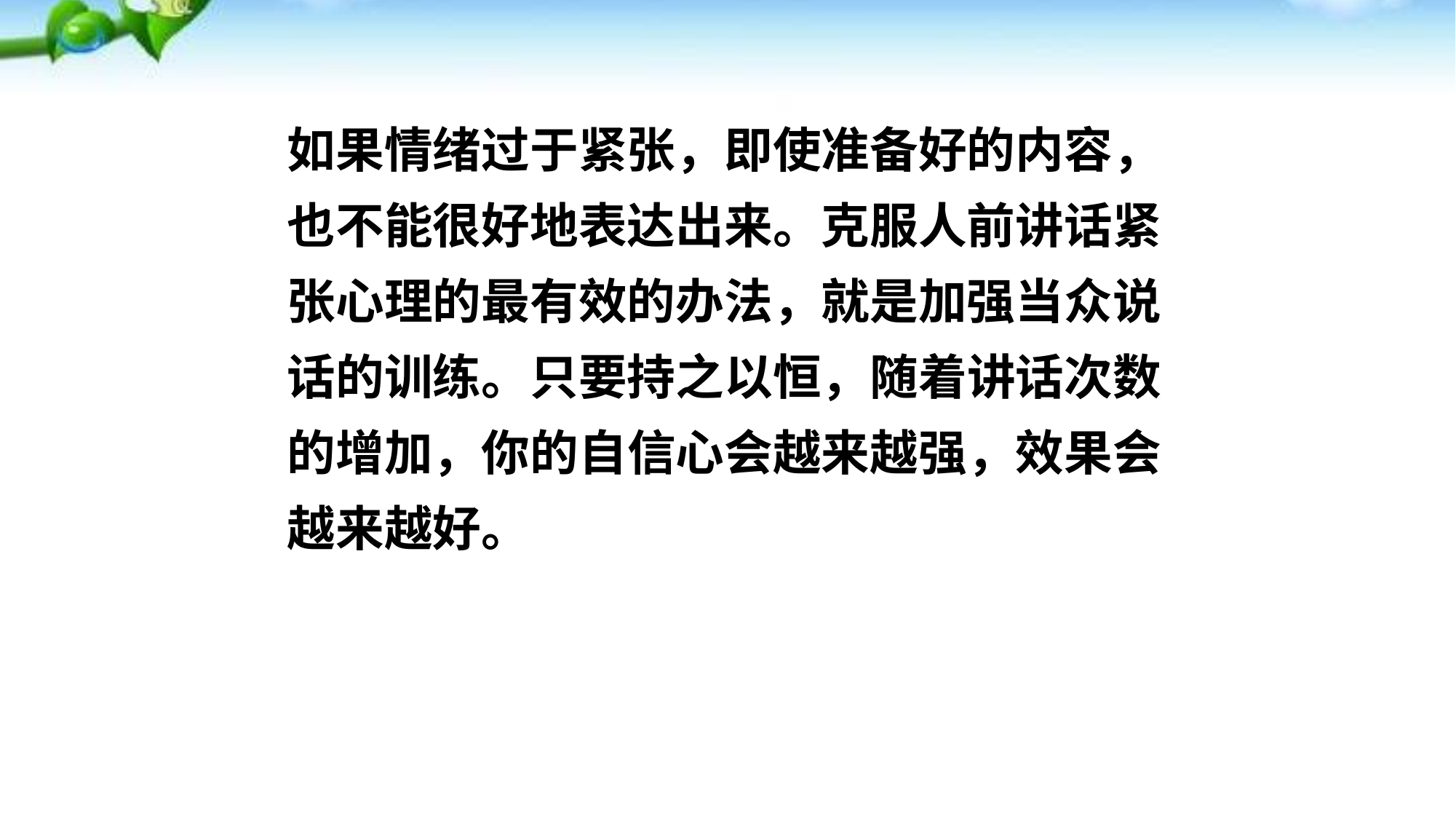

如果情绪过于紧张，即使准备好的内容，也不能很好地表达出来。克服人前讲话紧张心理的最有效的办法，就是加强当众说话的训练。只要持之以恒，随着讲话次数的增加，你的自信心会越来越强，效果会越来越好。